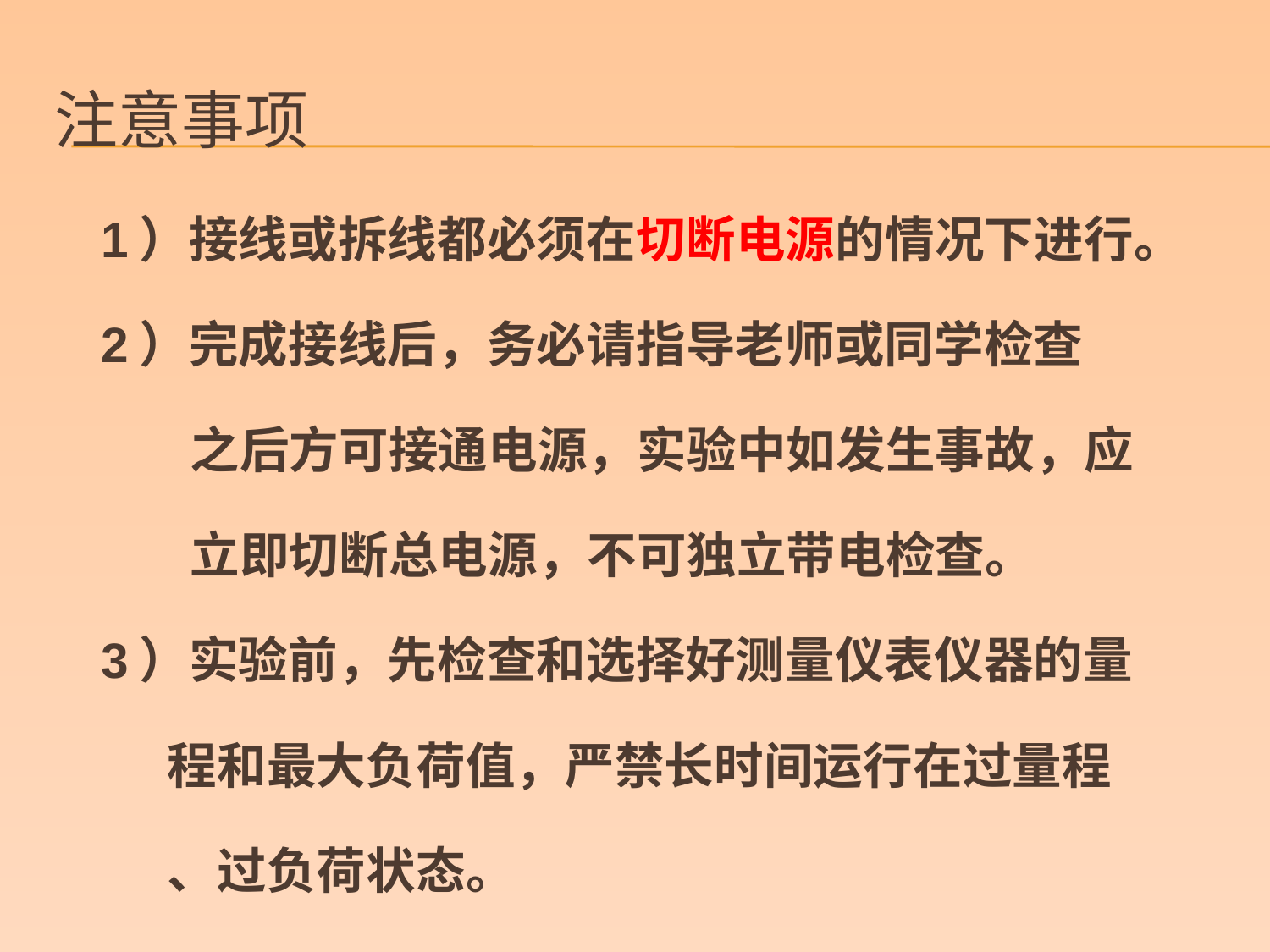

# 注意事项
1）接线或拆线都必须在切断电源的情况下进行。
2）完成接线后，务必请指导老师或同学检查
       之后方可接通电源，实验中如发生事故，应
       立即切断总电源，不可独立带电检查。
3）实验前，先检查和选择好测量仪表仪器的量
     程和最大负荷值，严禁长时间运行在过量程
     、过负荷状态。